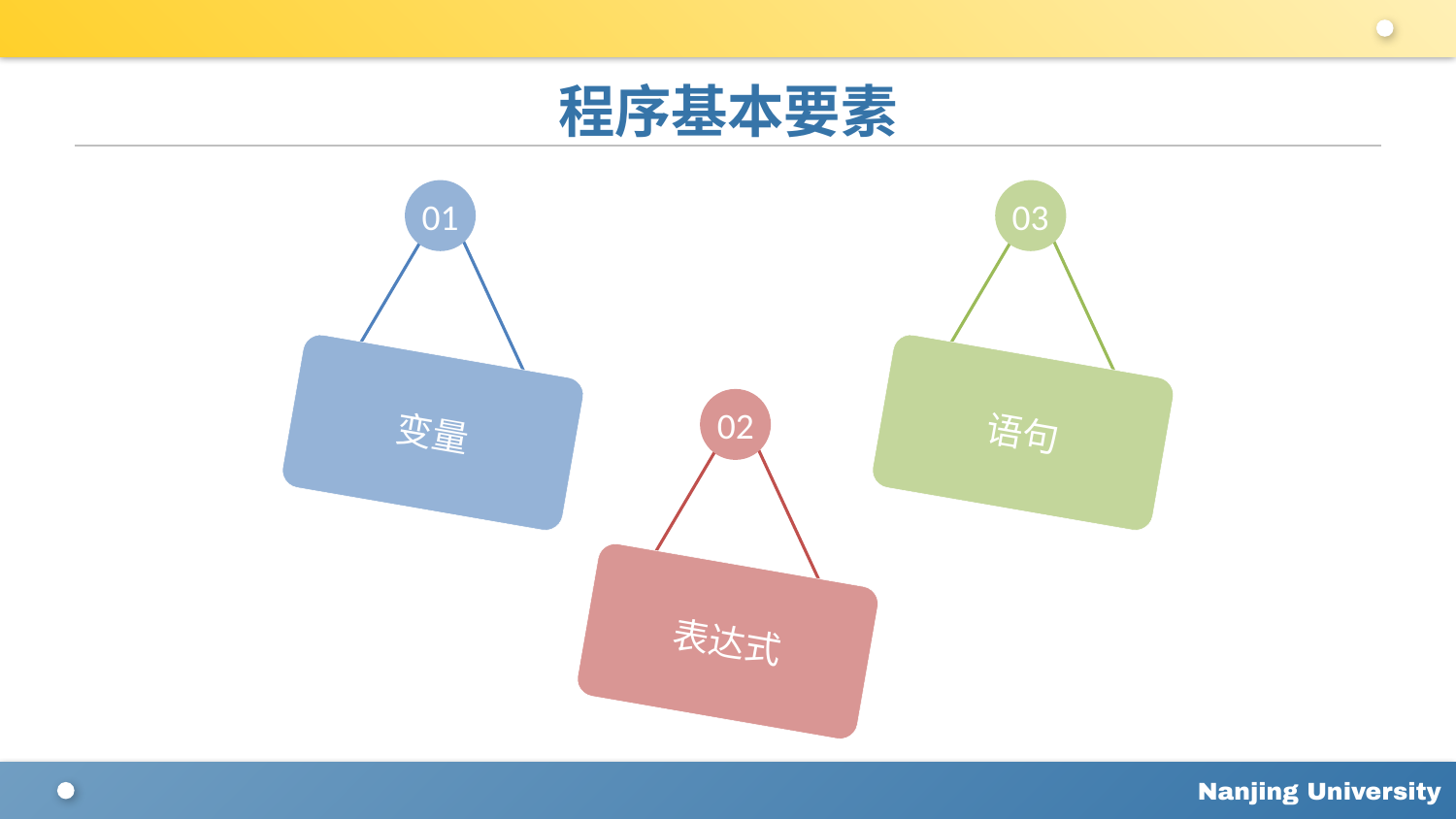

# 程序基本要素
01
03

语句
变量
02

表达式